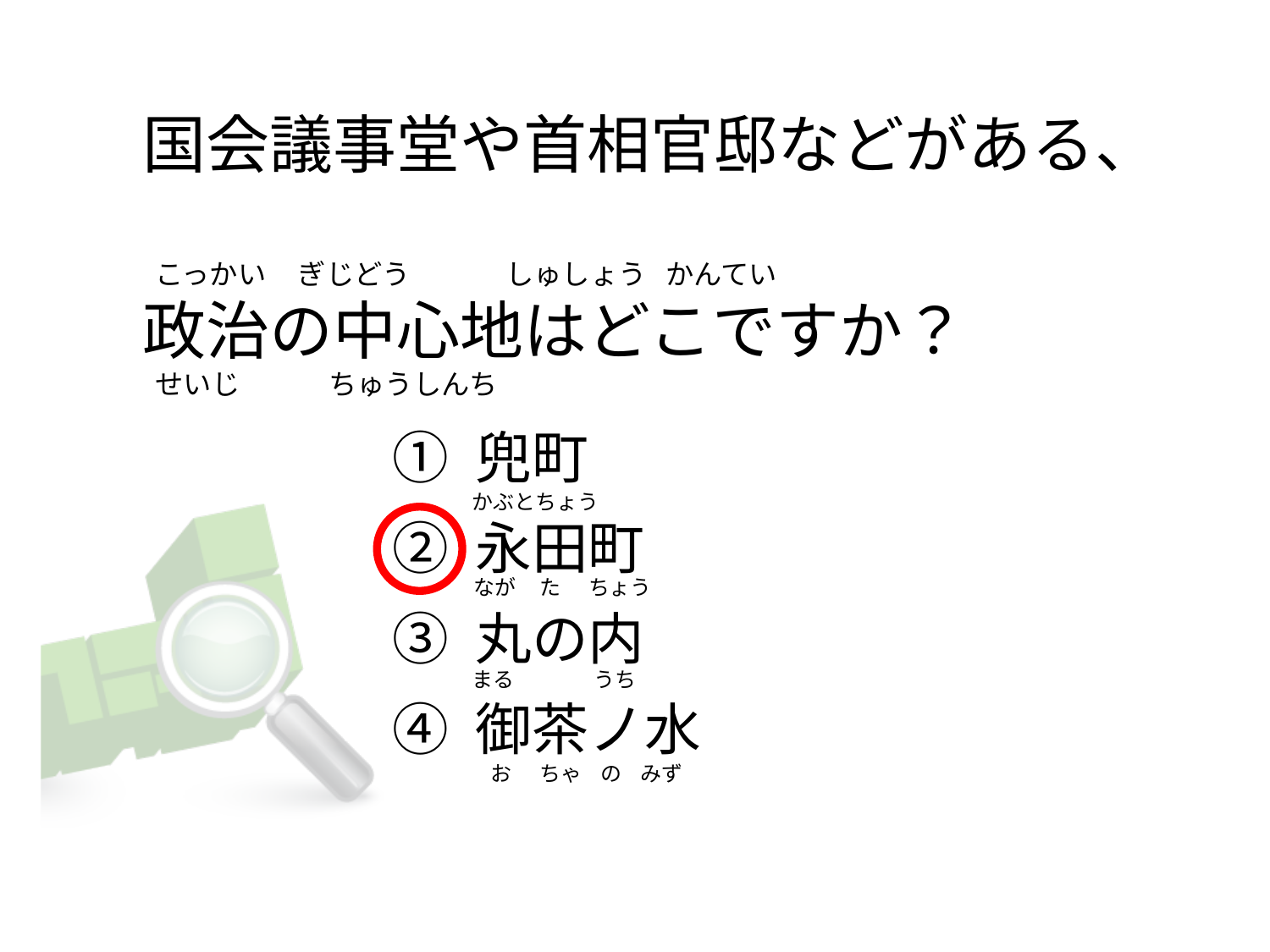

# 国会議事堂や首相官邸などがある、   こっかい     ぎじどう               しゅしょう   かんてい 政治の中心地はどこですか？       せいじ              ちゅうしんち
① 兜町
② 永田町
③ 丸の内
④ 御茶ノ水
かぶとちょう

なが     た      ちょう
まる                 うち
   お      ちゃ    の    みず